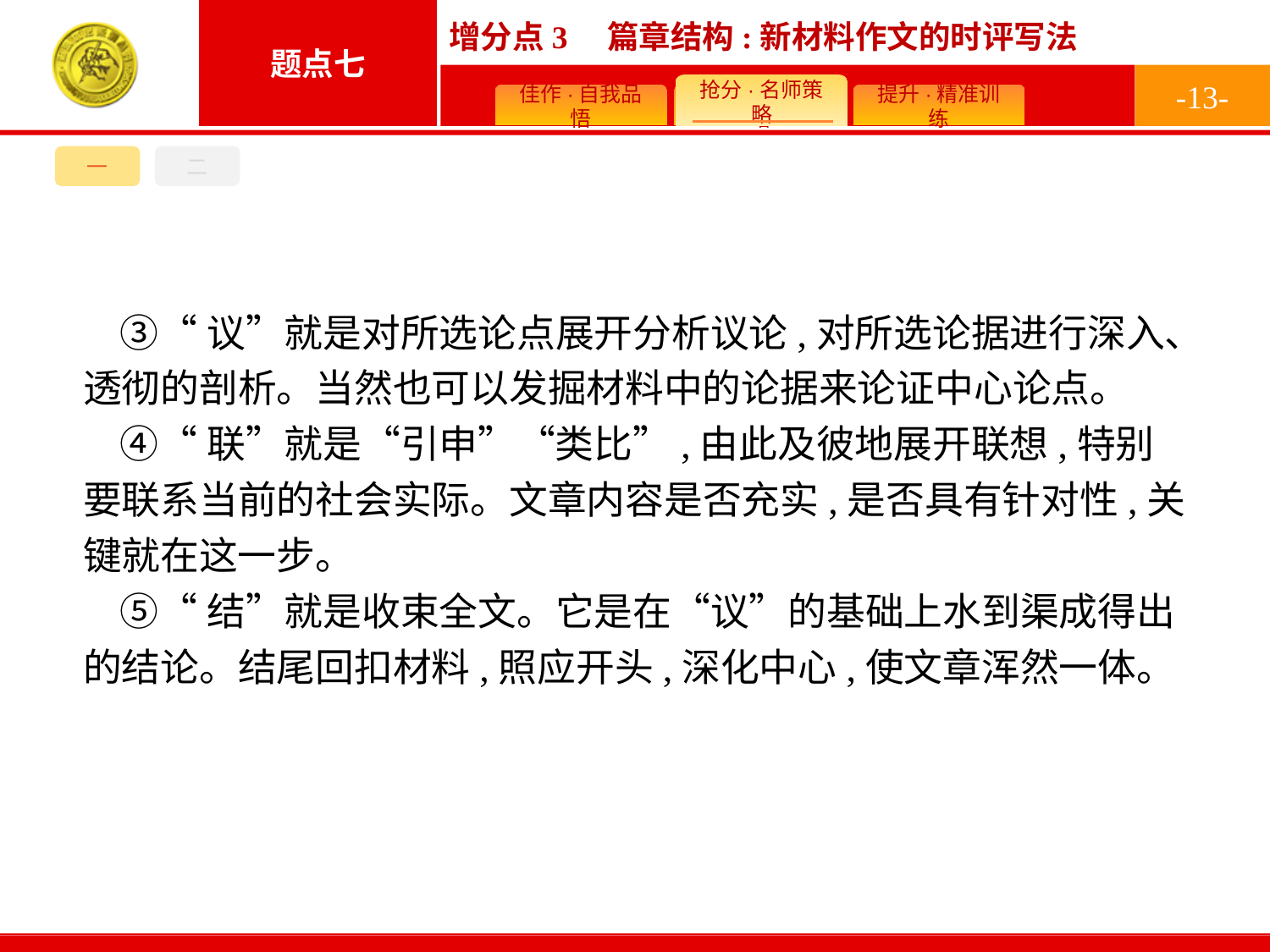

-13-
一
二
③“议”就是对所选论点展开分析议论,对所选论据进行深入、透彻的剖析。当然也可以发掘材料中的论据来论证中心论点。
④“联”就是“引申”“类比”,由此及彼地展开联想,特别要联系当前的社会实际。文章内容是否充实,是否具有针对性,关键就在这一步。
⑤“结”就是收束全文。它是在“议”的基础上水到渠成得出的结论。结尾回扣材料,照应开头,深化中心,使文章浑然一体。